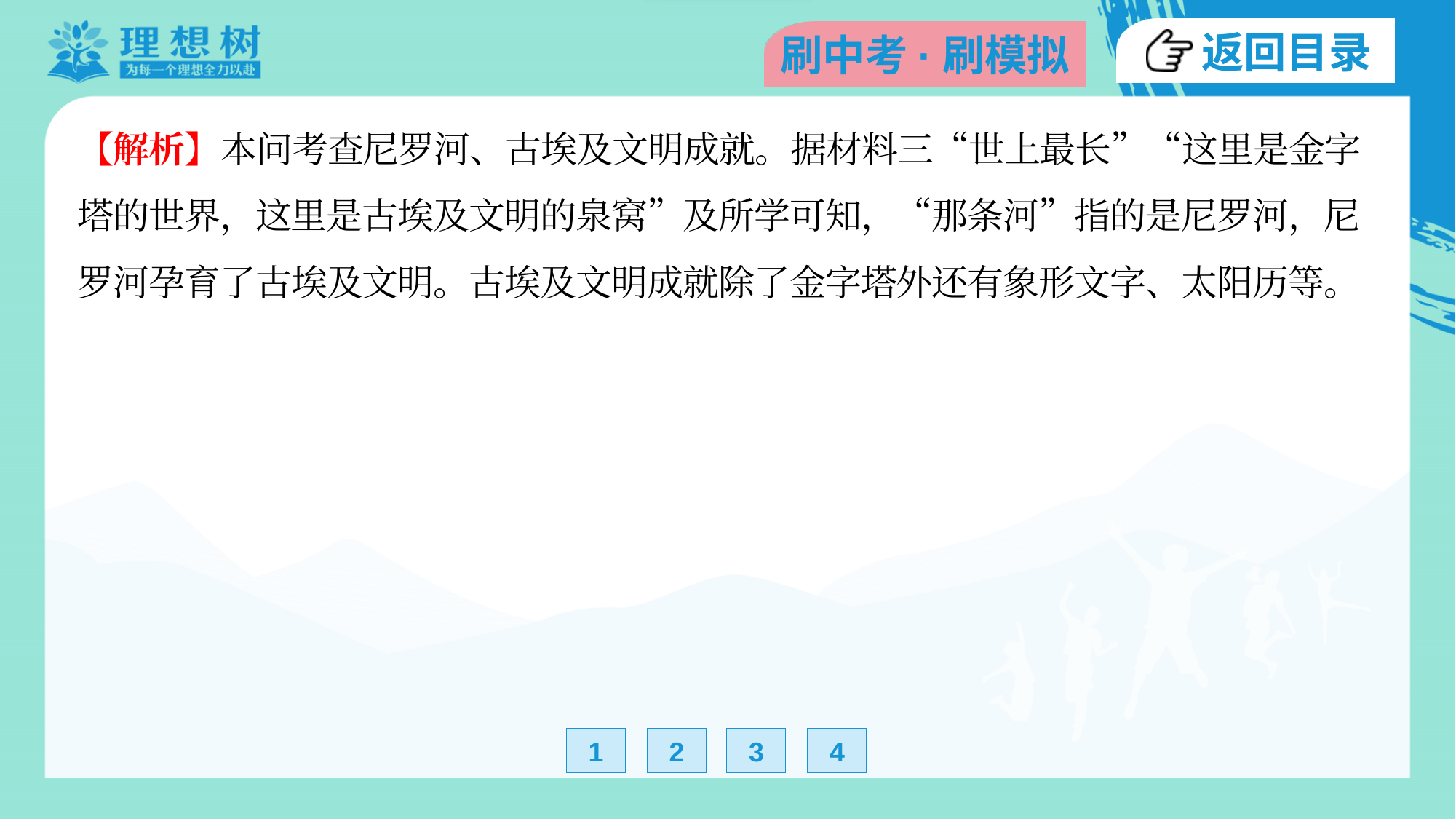

【解析】本问考查尼罗河、古埃及文明成就。据材料三“世上最长”“这里是金字
塔的世界，这里是古埃及文明的泉窝”及所学可知，“那条河”指的是尼罗河，尼
罗河孕育了古埃及文明。古埃及文明成就除了金字塔外还有象形文字、太阳历等。